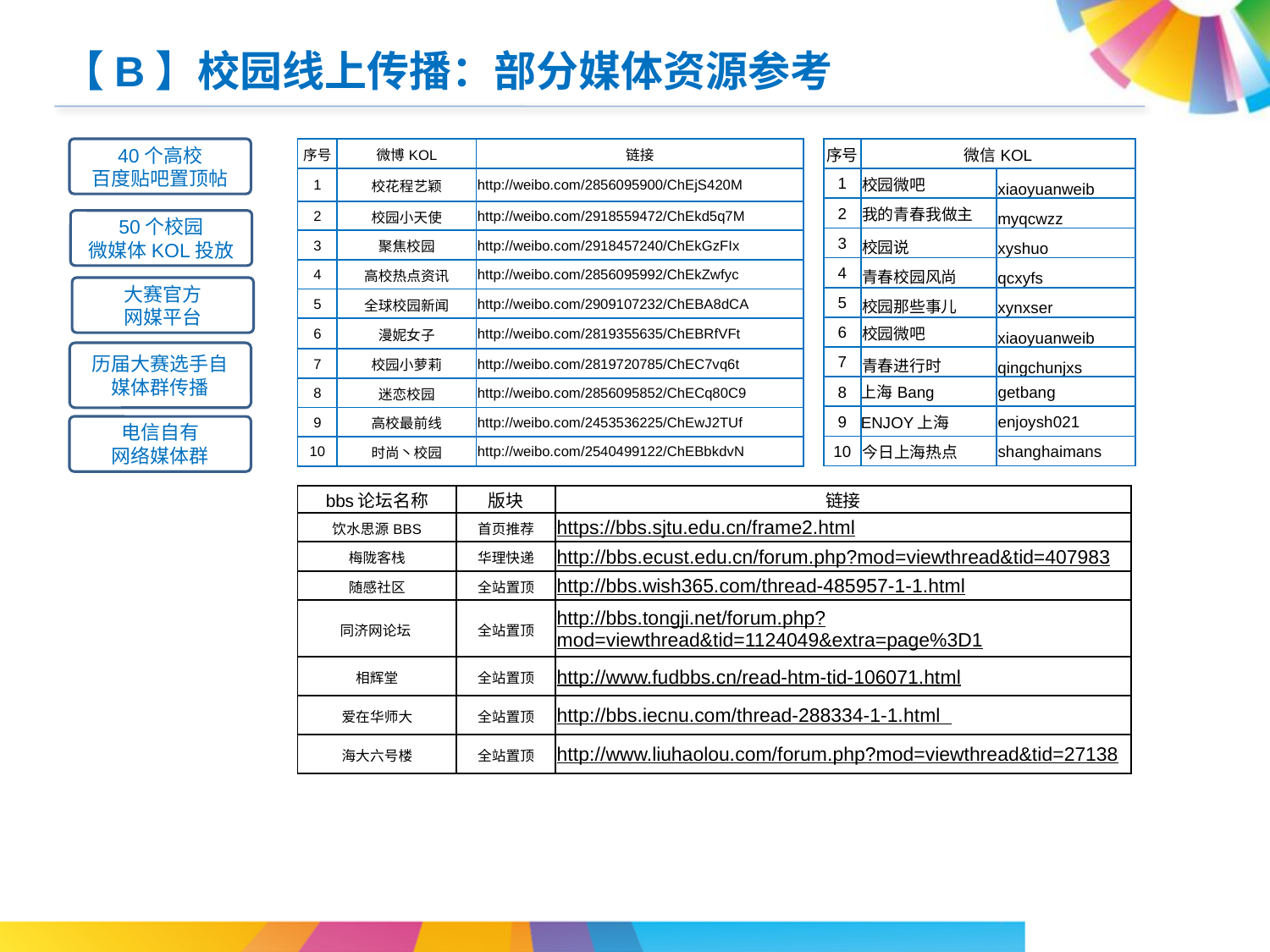

【B】校园线上传播：部分媒体资源参考
| 序号 | 微博KOL | 链接 |
| --- | --- | --- |
| 1 | 校花程艺颖 | http://weibo.com/2856095900/ChEjS420M |
| 2 | 校园小天使 | http://weibo.com/2918559472/ChEkd5q7M |
| 3 | 聚焦校园 | http://weibo.com/2918457240/ChEkGzFIx |
| 4 | 高校热点资讯 | http://weibo.com/2856095992/ChEkZwfyc |
| 5 | 全球校园新闻 | http://weibo.com/2909107232/ChEBA8dCA |
| 6 | 漫妮女子 | http://weibo.com/2819355635/ChEBRfVFt |
| 7 | 校园小萝莉 | http://weibo.com/2819720785/ChEC7vq6t |
| 8 | 迷恋校园 | http://weibo.com/2856095852/ChECq80C9 |
| 9 | 高校最前线 | http://weibo.com/2453536225/ChEwJ2TUf |
| 10 | 时尚丶校园 | http://weibo.com/2540499122/ChEBbkdvN |
40个高校
百度贴吧置顶帖
50个校园
微媒体KOL投放
大赛官方
网媒平台
历届大赛选手自媒体群传播
电信自有
网络媒体群
| 序号 | 微信KOL |  |
| --- | --- | --- |
| 1 | 校园微吧 | xiaoyuanweib |
| 2 | 我的青春我做主 | myqcwzz |
| 3 | 校园说 | xyshuo |
| 4 | 青春校园风尚 | qcxyfs |
| 5 | 校园那些事儿 | xynxser |
| 6 | 校园微吧 | xiaoyuanweib |
| 7 | 青春进行时 | qingchunjxs |
| 8 | 上海Bang | getbang |
| 9 | ENJOY上海 | enjoysh021 |
| 10 | 今日上海热点 | shanghaimans |
| bbs论坛名称 | 版块 | 链接 |
| --- | --- | --- |
| 饮水思源BBS | 首页推荐 | https://bbs.sjtu.edu.cn/frame2.html |
| 梅陇客栈 | 华理快递 | http://bbs.ecust.edu.cn/forum.php?mod=viewthread&tid=407983 |
| 随感社区 | 全站置顶 | http://bbs.wish365.com/thread-485957-1-1.html |
| 同济网论坛 | 全站置顶 | http://bbs.tongji.net/forum.php?mod=viewthread&tid=1124049&extra=page%3D1 |
| 相辉堂 | 全站置顶 | http://www.fudbbs.cn/read-htm-tid-106071.html |
| 爱在华师大 | 全站置顶 | http://bbs.iecnu.com/thread-288334-1-1.html |
| 海大六号楼 | 全站置顶 | http://www.liuhaolou.com/forum.php?mod=viewthread&tid=27138 |